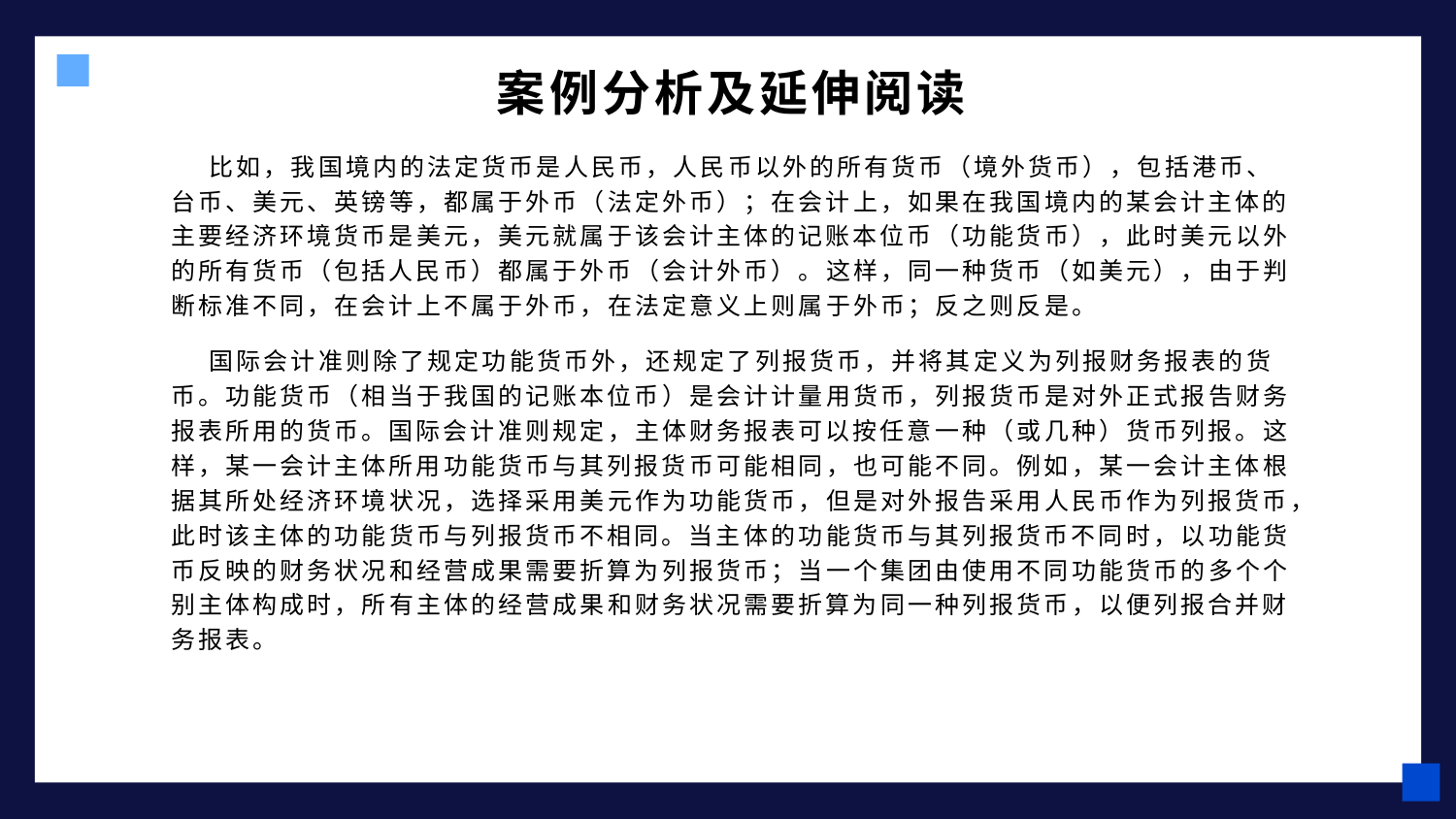

# 案例分析及延伸阅读
比如，我国境内的法定货币是人民币，人民币以外的所有货币（境外货币），包括港币、台币、美元、英镑等，都属于外币（法定外币）；在会计上，如果在我国境内的某会计主体的主要经济环境货币是美元，美元就属于该会计主体的记账本位币（功能货币），此时美元以外的所有货币（包括人民币）都属于外币（会计外币）。这样，同一种货币（如美元），由于判断标准不同，在会计上不属于外币，在法定意义上则属于外币；反之则反是。
国际会计准则除了规定功能货币外，还规定了列报货币，并将其定义为列报财务报表的货币。功能货币（相当于我国的记账本位币）是会计计量用货币，列报货币是对外正式报告财务报表所用的货币。国际会计准则规定，主体财务报表可以按任意一种（或几种）货币列报。这样，某一会计主体所用功能货币与其列报货币可能相同，也可能不同。例如，某一会计主体根据其所处经济环境状况，选择采用美元作为功能货币，但是对外报告采用人民币作为列报货币，此时该主体的功能货币与列报货币不相同。当主体的功能货币与其列报货币不同时，以功能货币反映的财务状况和经营成果需要折算为列报货币；当一个集团由使用不同功能货币的多个个别主体构成时，所有主体的经营成果和财务状况需要折算为同一种列报货币，以便列报合并财务报表。